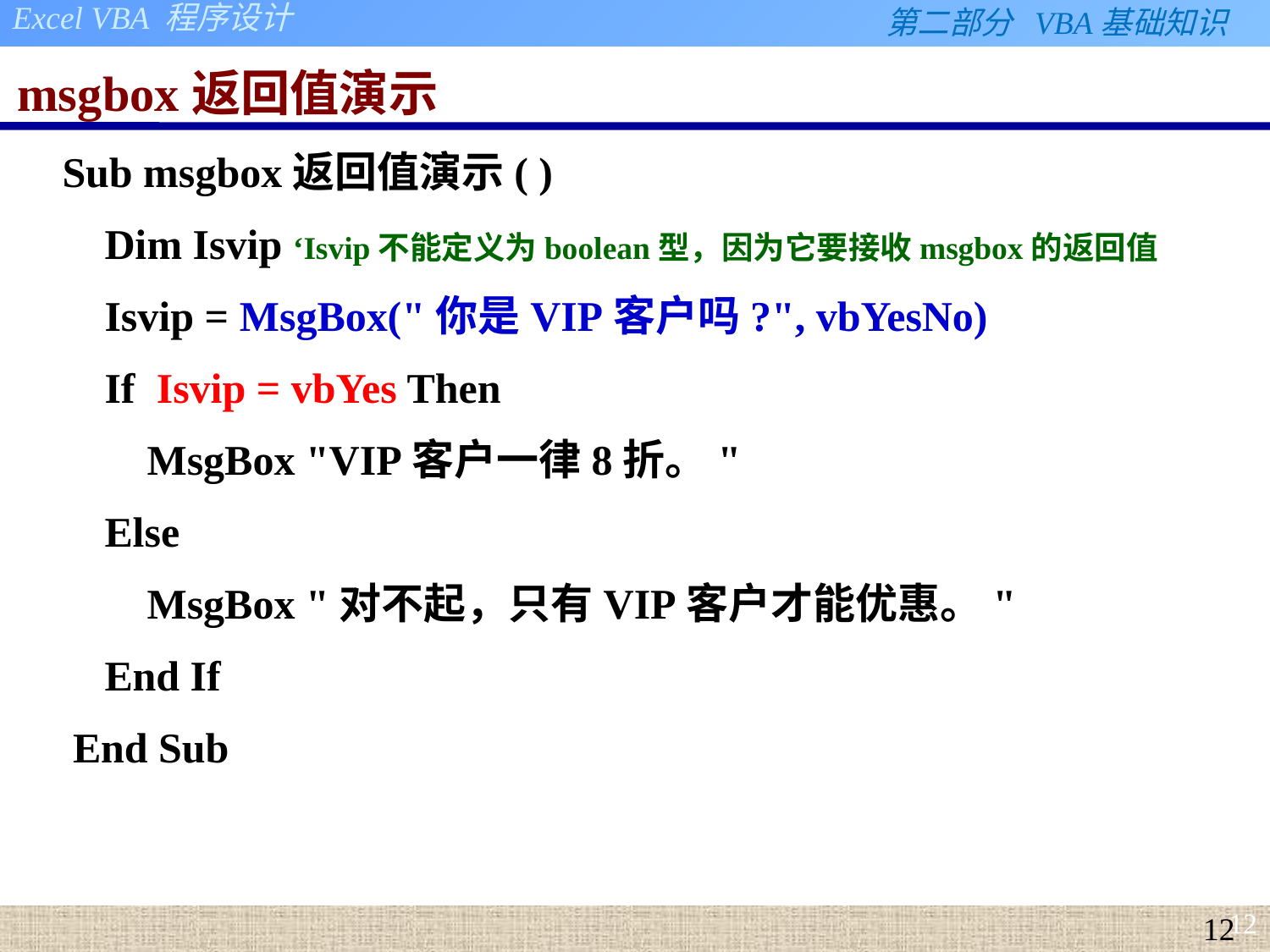

# msgbox返回值演示
Sub msgbox返回值演示( )
    Dim Isvip ‘Isvip不能定义为boolean型，因为它要接收msgbox的返回值
    Isvip = MsgBox("你是VIP客户吗?", vbYesNo)
    If  Isvip = vbYes Then
        MsgBox "VIP客户一律8折。"
    Else
        MsgBox "对不起，只有VIP客户才能优惠。"
    End If
 End Sub
12